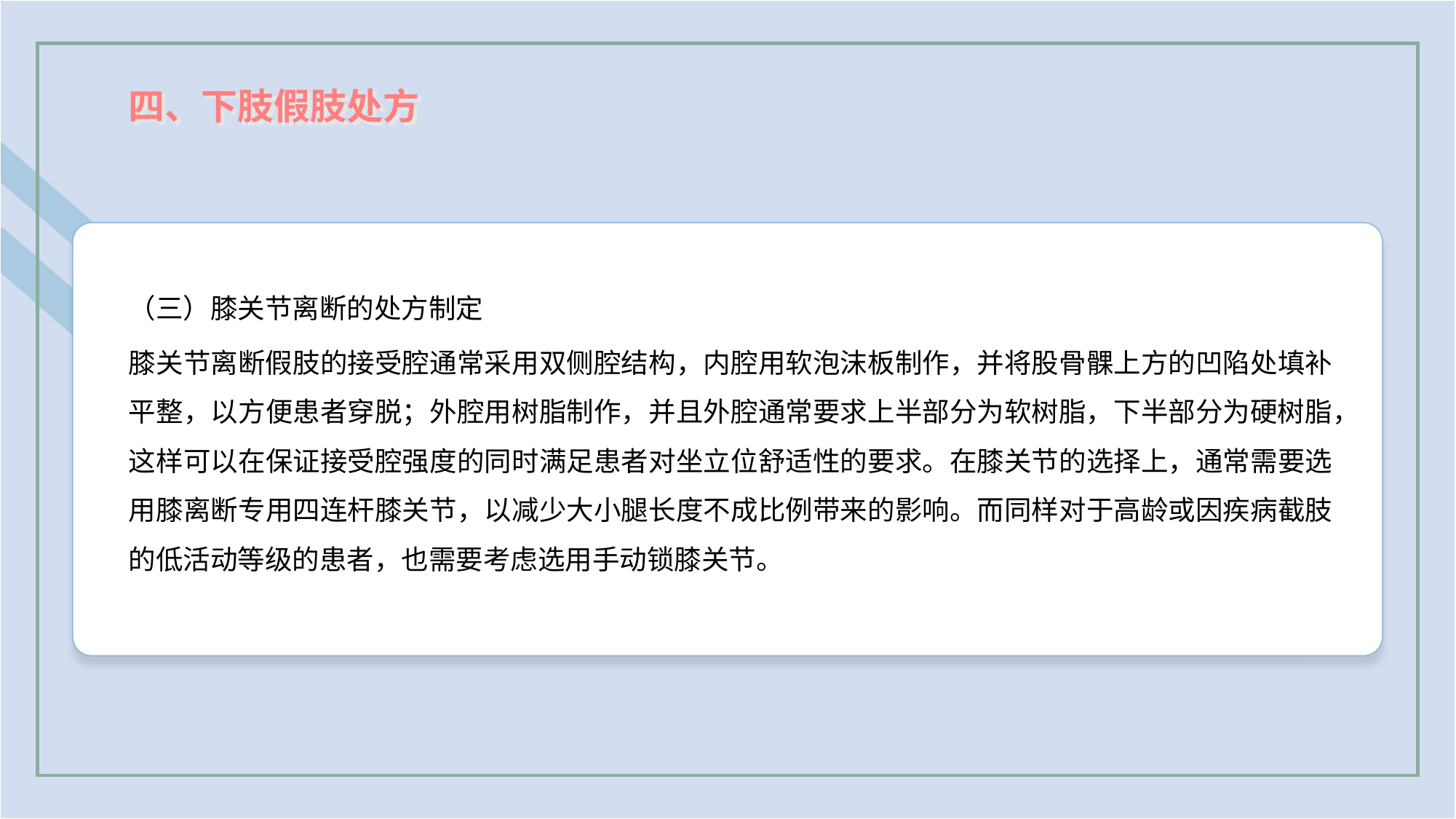

四、下肢假肢处方

（三）膝关节离断的处方制定
膝关节离断假肢的接受腔通常采用双侧腔结构，内腔用软泡沫板制作，并将股骨髁上方的凹陷处填补平整，以方便患者穿脱；外腔用树脂制作，并且外腔通常要求上半部分为软树脂，下半部分为硬树脂，这样可以在保证接受腔强度的同时满足患者对坐立位舒适性的要求。在膝关节的选择上，通常需要选用膝离断专用四连杆膝关节，以减少大小腿长度不成比例带来的影响。而同样对于高龄或因疾病截肢的低活动等级的患者，也需要考虑选用手动锁膝关节。